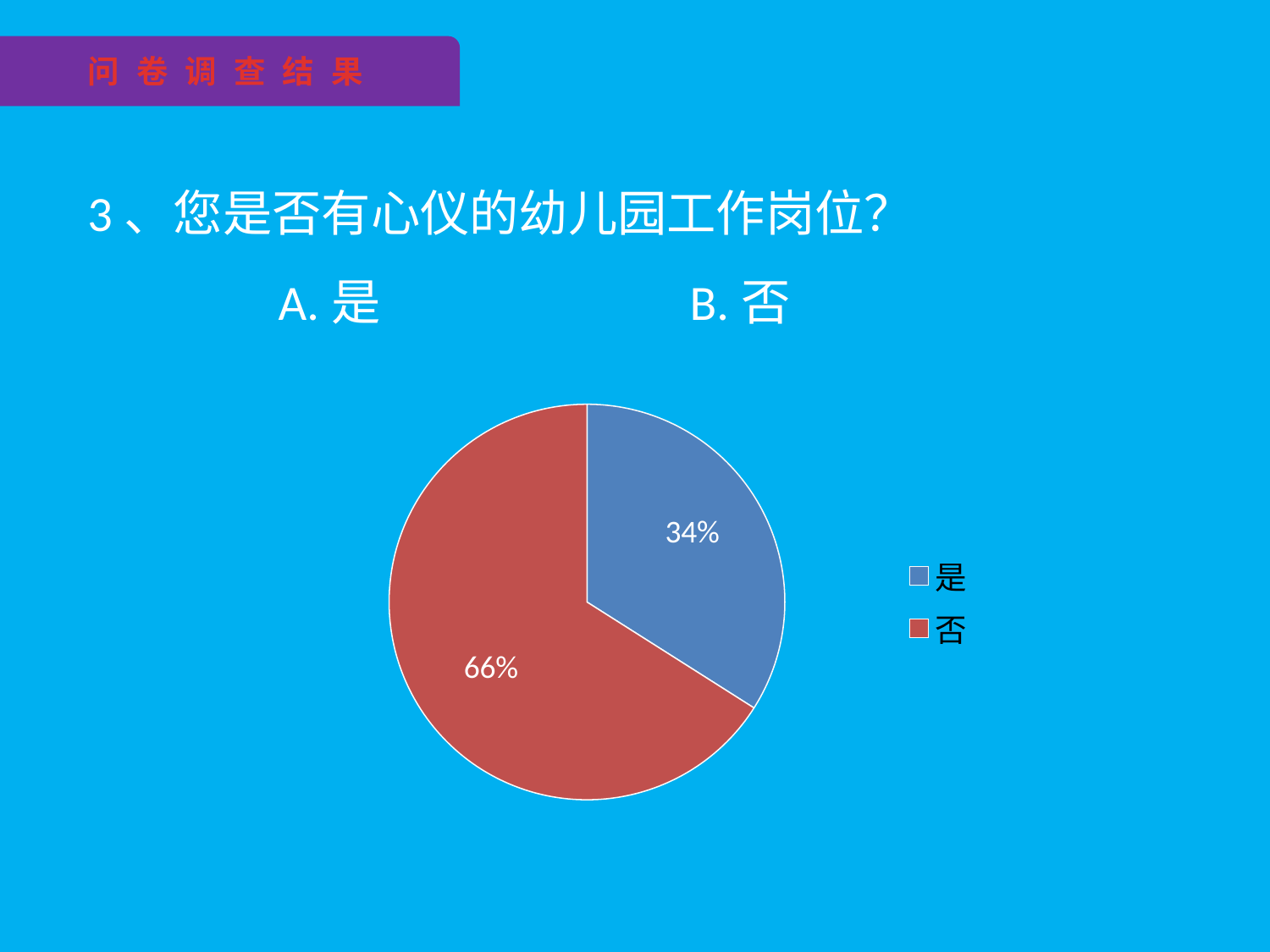

问  卷  调  查  结  果
3、您是否有心仪的幼儿园工作岗位？
                 A.是                           B.否

### Chart

| Category | 销售额 |
|---|---|
| 是 | 34.0 |
| 否 | 66.0 |